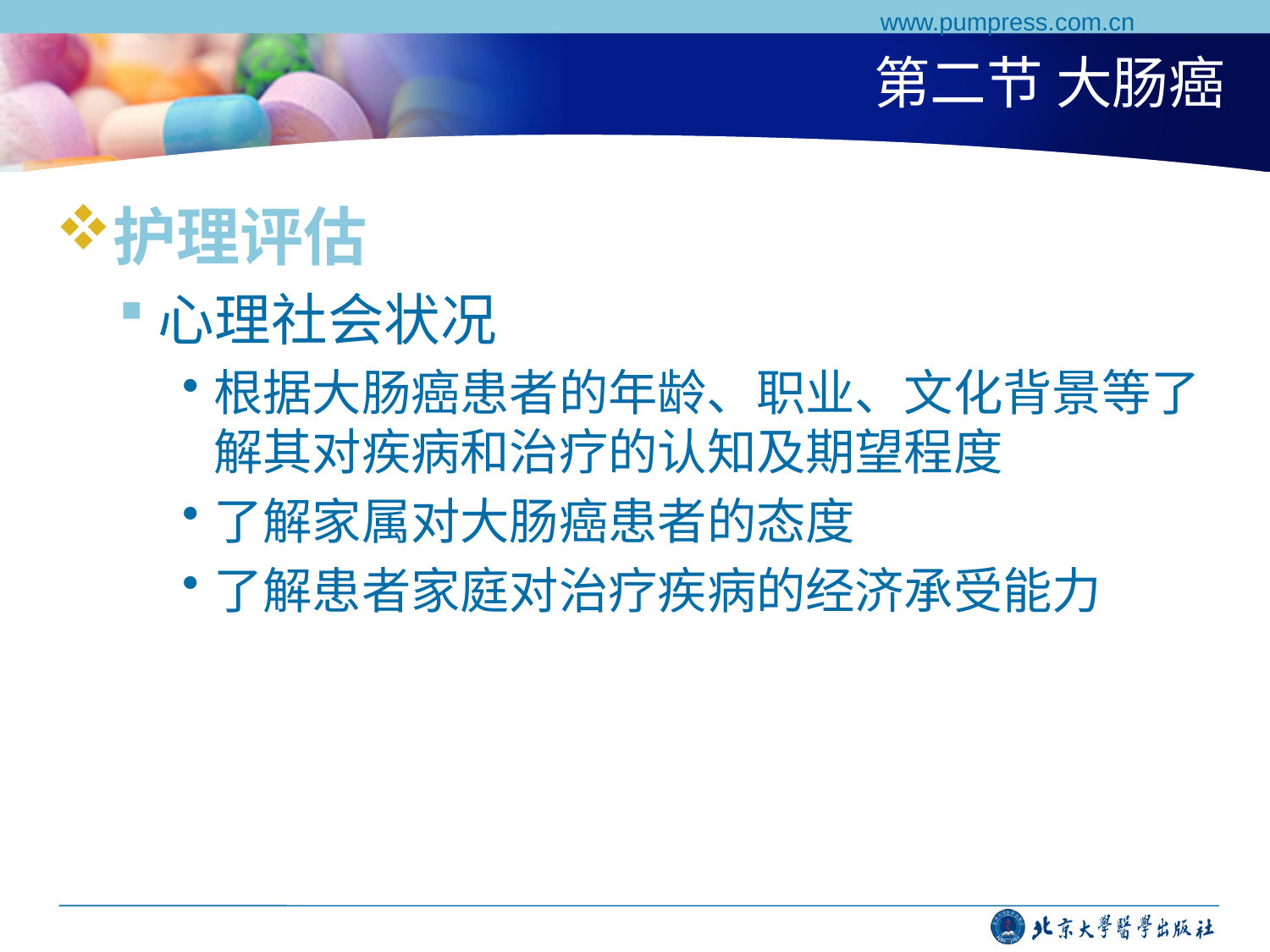

www.pumpress.com.cn
# 第二节 大肠癌
护理评估
心理社会状况
根据大肠癌患者的年龄、职业、文化背景等了解其对疾病和治疗的认知及期望程度
了解家属对大肠癌患者的态度
了解患者家庭对治疗疾病的经济承受能力